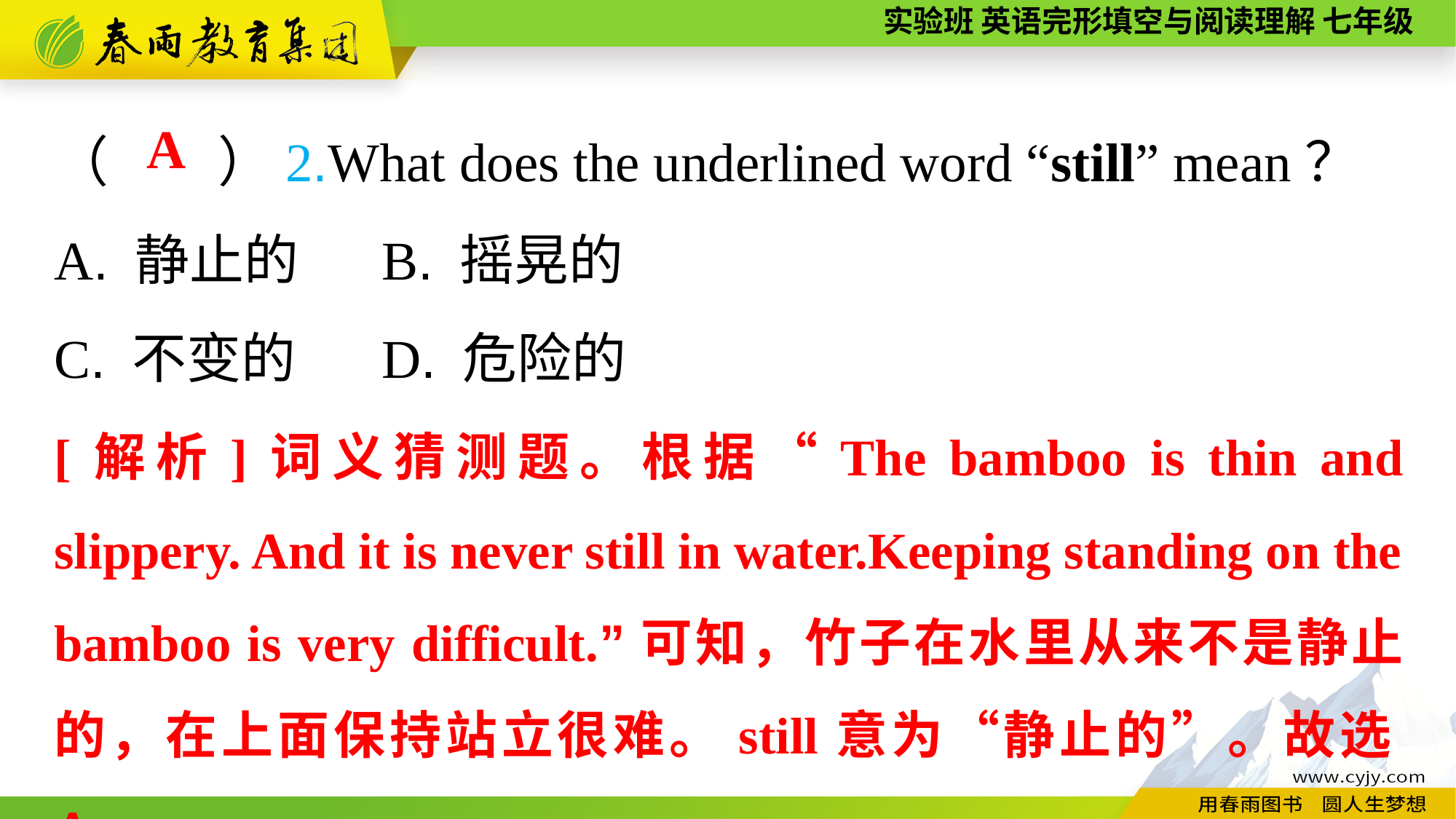

（　　）2.What does the underlined word “still” mean？
A. 静止的	B. 摇晃的
C. 不变的	D. 危险的
A
[解析]词义猜测题。根据“The bamboo is thin and slippery. And it is never still in water.Keeping standing on the bamboo is very difficult.”可知，竹子在水里从来不是静止的，在上面保持站立很难。still意为“静止的”。故选A。